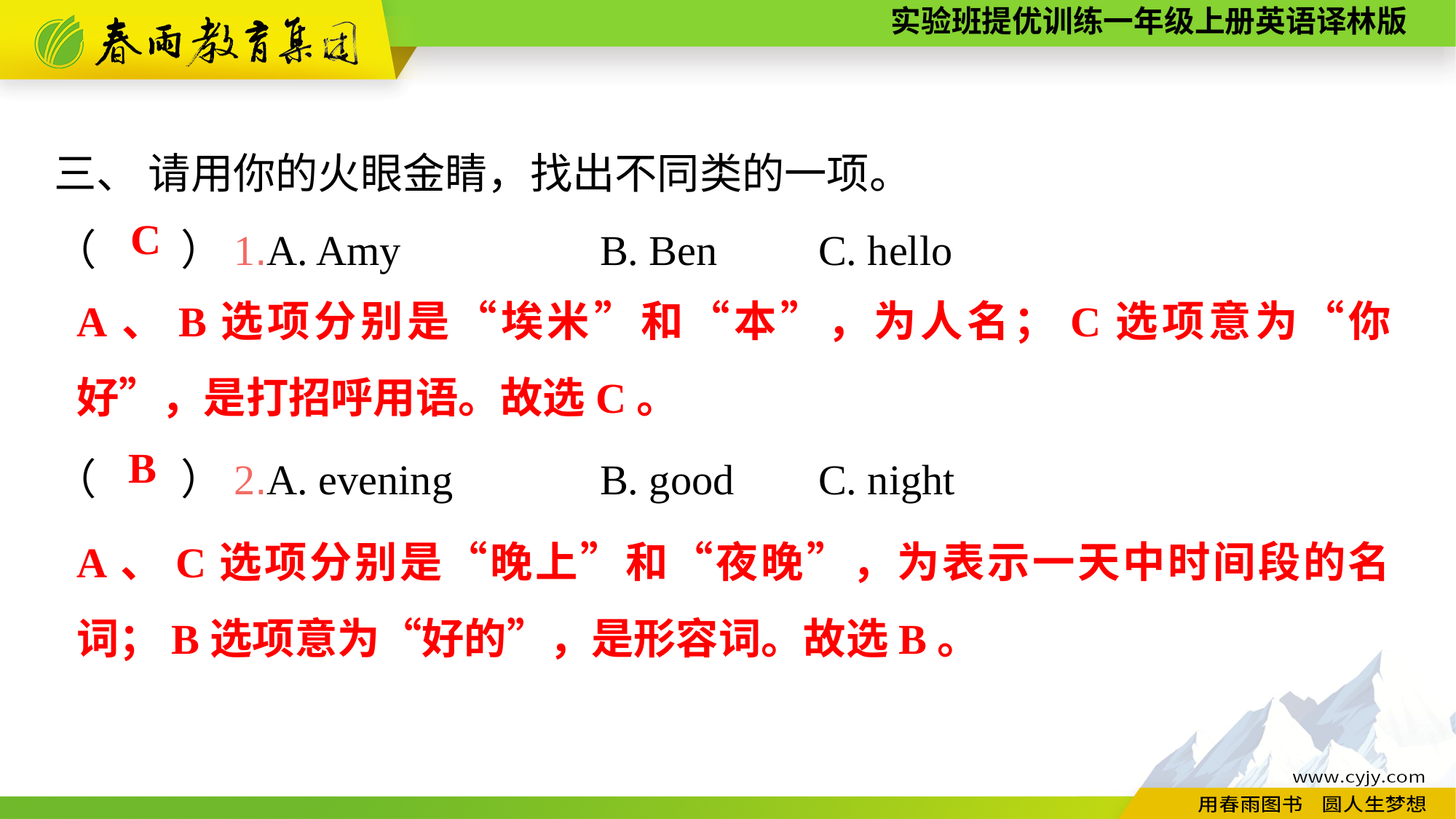

三、 请用你的火眼金睛，找出不同类的一项。
（　　）1.A. Amy		B. Ben	C. hello

（　　）2.A. evening		B. good	C. night
C
A、B选项分别是“埃米”和“本”，为人名；C选项意为“你好”，是打招呼用语。故选C。
B
A、C选项分别是“晚上”和“夜晚”，为表示一天中时间段的名词；B选项意为“好的”，是形容词。故选B。